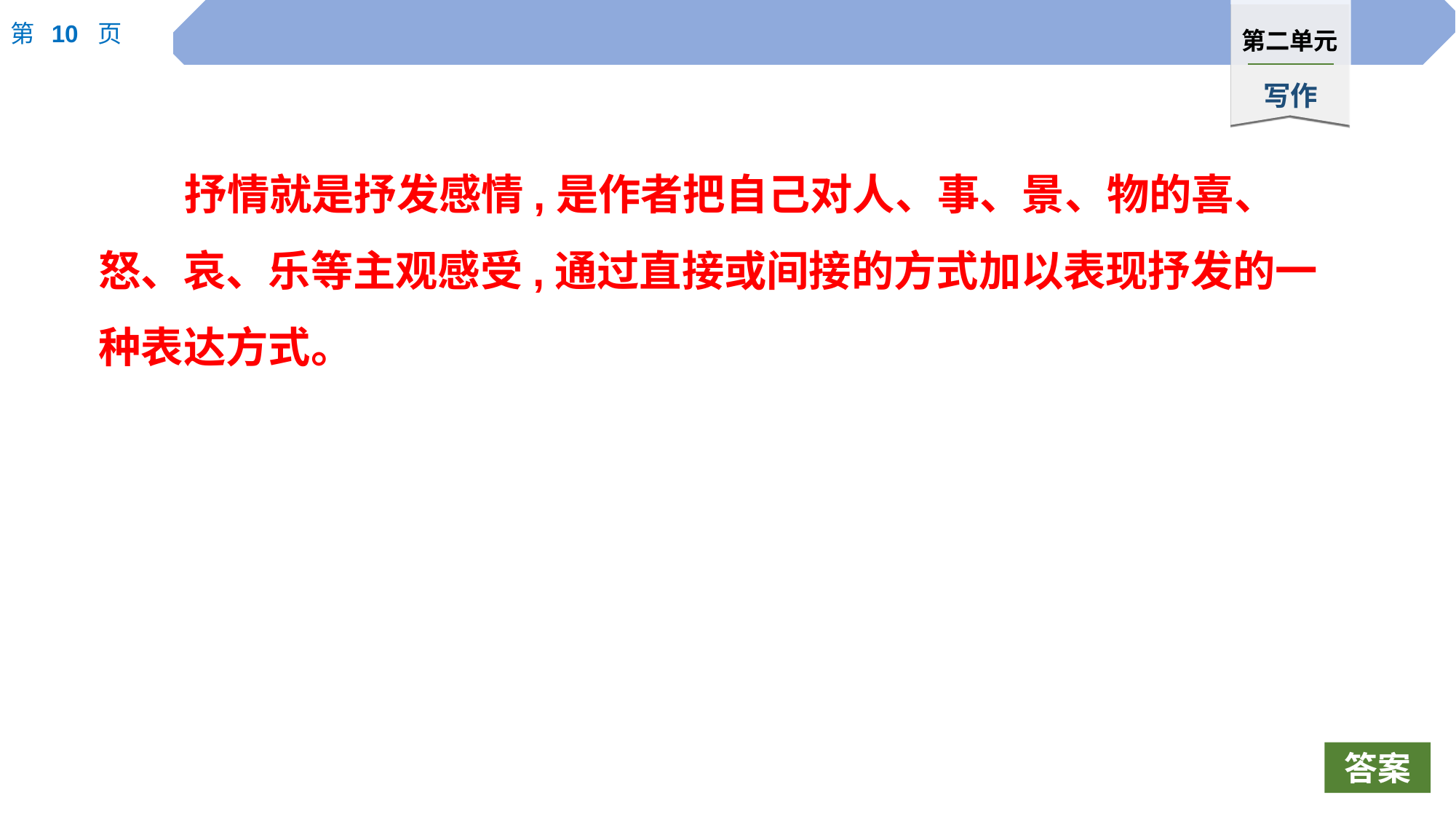

抒情就是抒发感情,是作者把自己对人、事、景、物的喜、怒、哀、乐等主观感受,通过直接或间接的方式加以表现抒发的一种表达方式。
答案